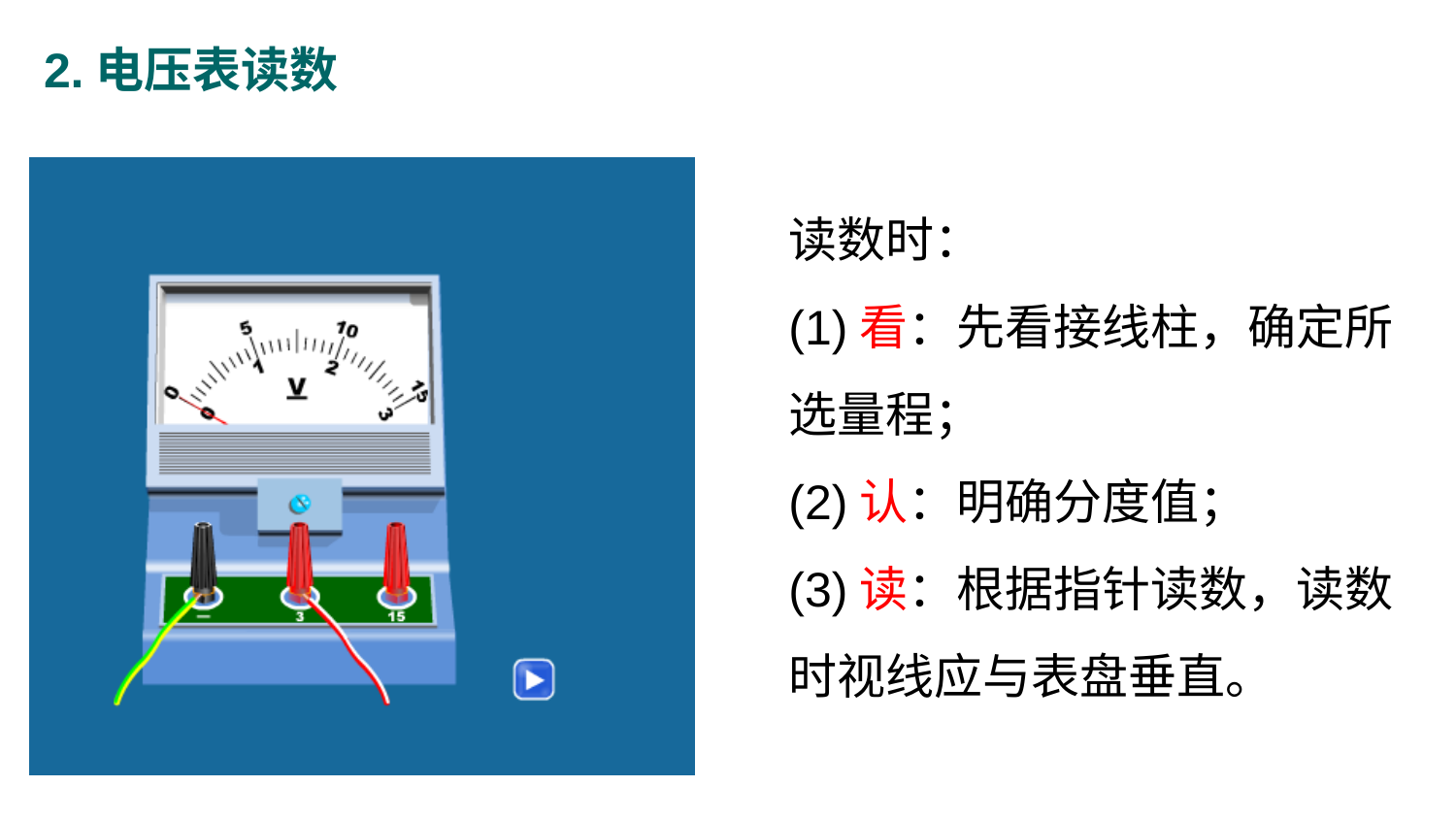

2.电压表读数
读数时：
(1)看：先看接线柱，确定所选量程；
(2)认：明确分度值；
(3)读：根据指针读数，读数时视线应与表盘垂直。